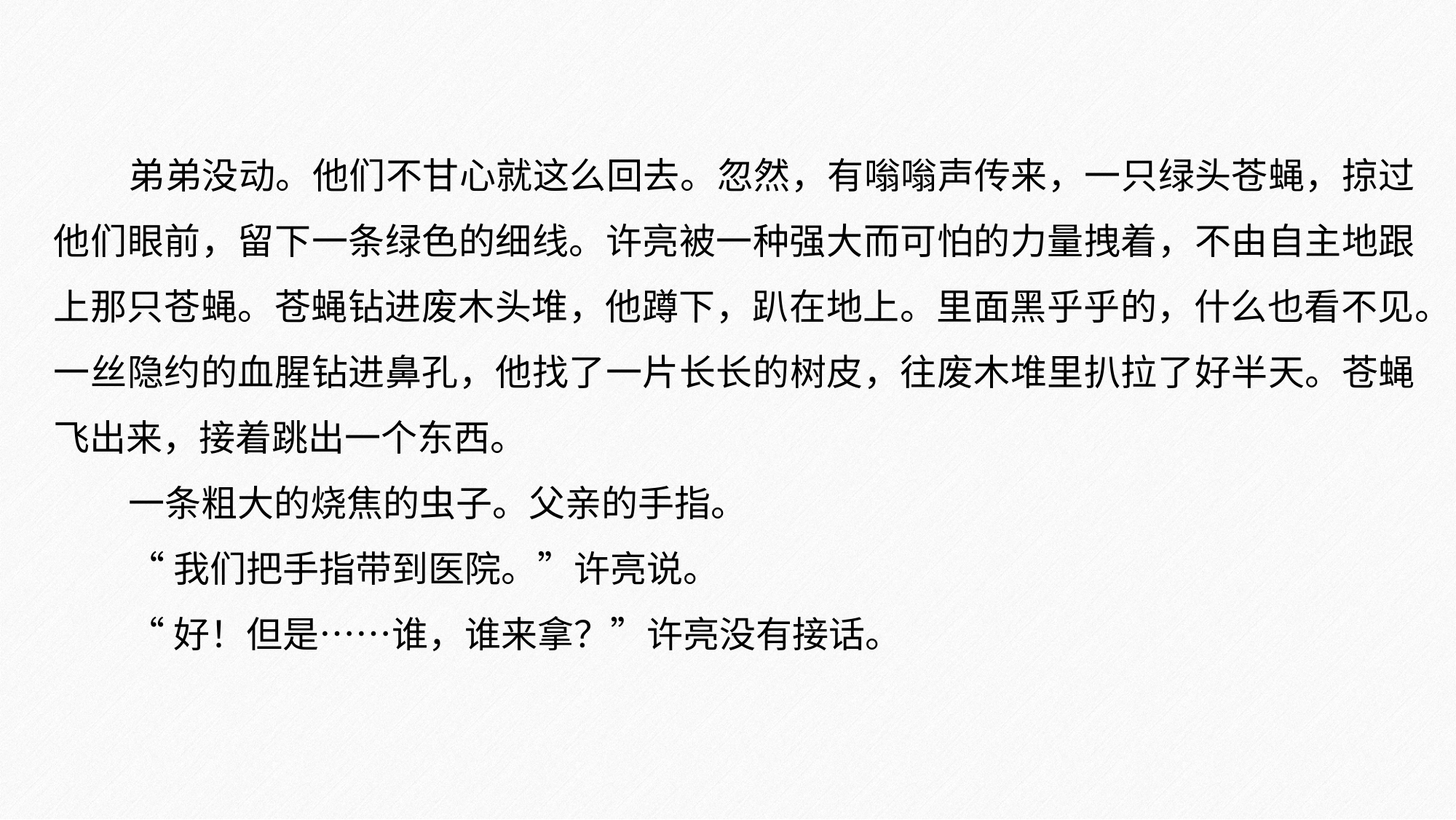

弟弟没动。他们不甘心就这么回去。忽然，有嗡嗡声传来，一只绿头苍蝇，掠过他们眼前，留下一条绿色的细线。许亮被一种强大而可怕的力量拽着，不由自主地跟上那只苍蝇。苍蝇钻进废木头堆，他蹲下，趴在地上。里面黑乎乎的，什么也看不见。一丝隐约的血腥钻进鼻孔，他找了一片长长的树皮，往废木堆里扒拉了好半天。苍蝇飞出来，接着跳出一个东西。
一条粗大的烧焦的虫子。父亲的手指。
“我们把手指带到医院。”许亮说。
“好！但是……谁，谁来拿？”许亮没有接话。